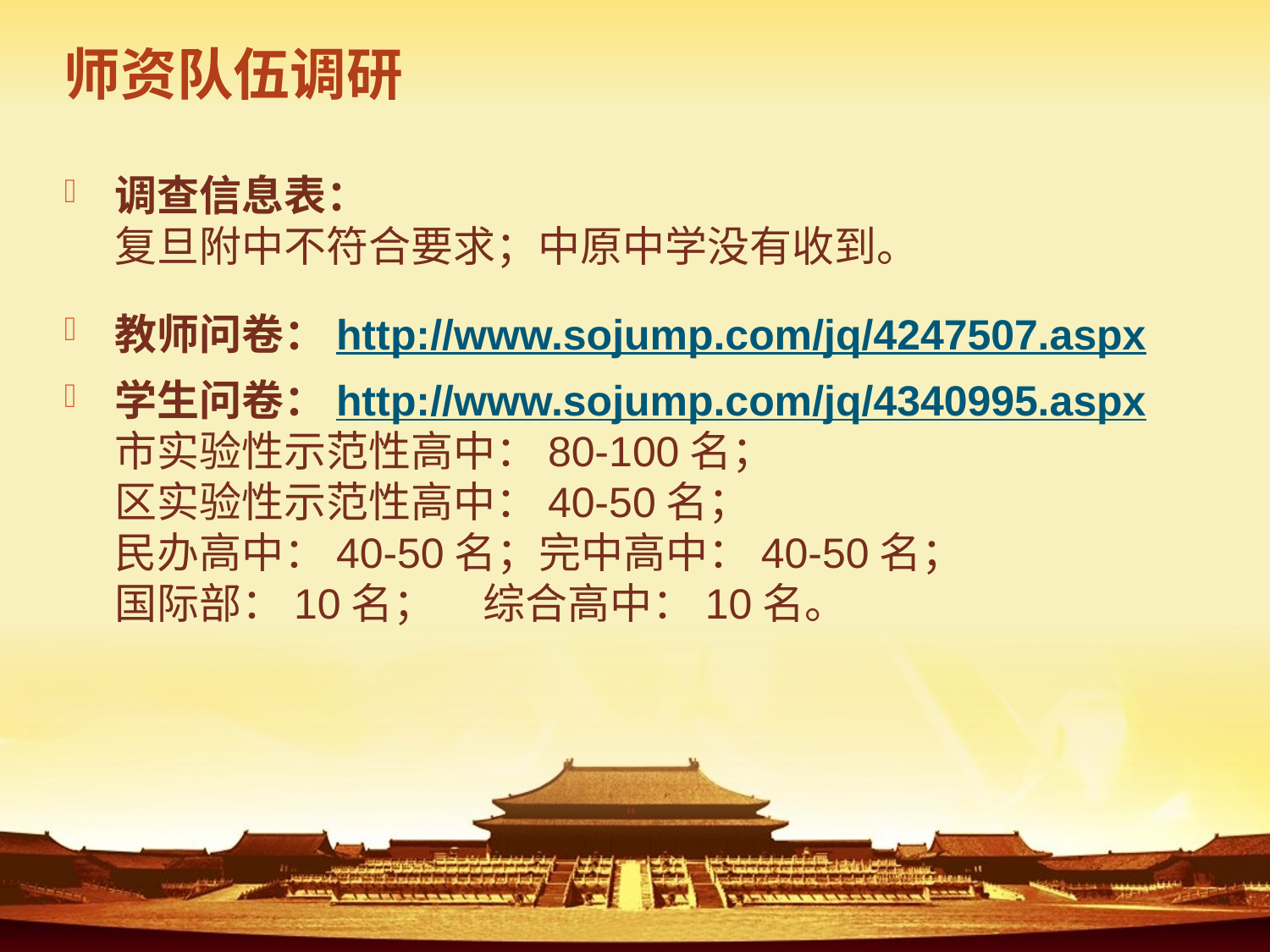

# 师资队伍调研
调查信息表：
复旦附中不符合要求；中原中学没有收到。
教师问卷：http://www.sojump.com/jq/4247507.aspx
学生问卷：http://www.sojump.com/jq/4340995.aspx
市实验性示范性高中：80-100名；
区实验性示范性高中：40-50名；
民办高中：40-50名；完中高中：40-50名；
国际部：10名；     综合高中：10名。